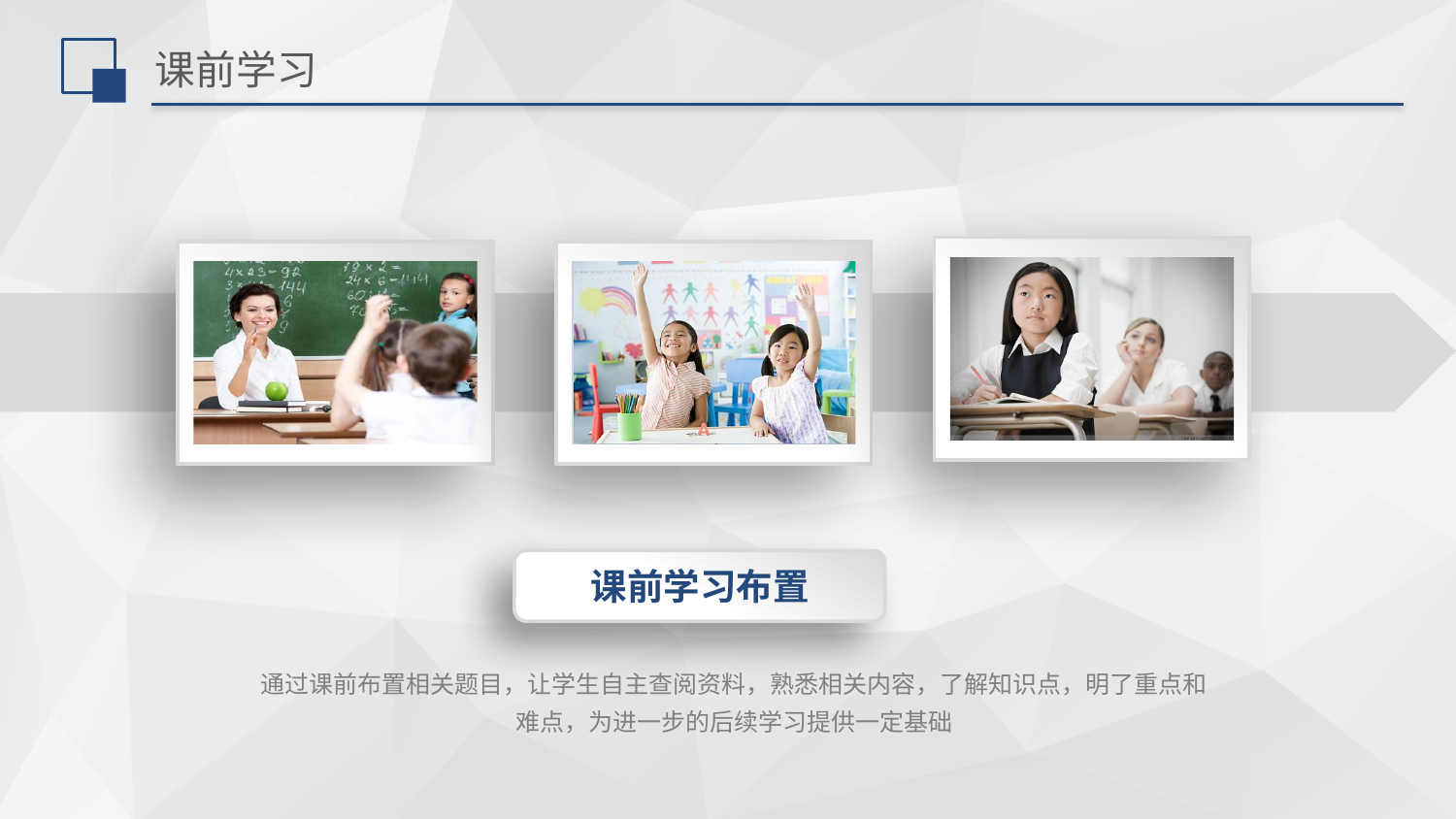

# 课前学习

课前学习布置
通过课前布置相关题目，让学生自主查阅资料，熟悉相关内容，了解知识点，明了重点和难点，为进一步的后续学习提供一定基础